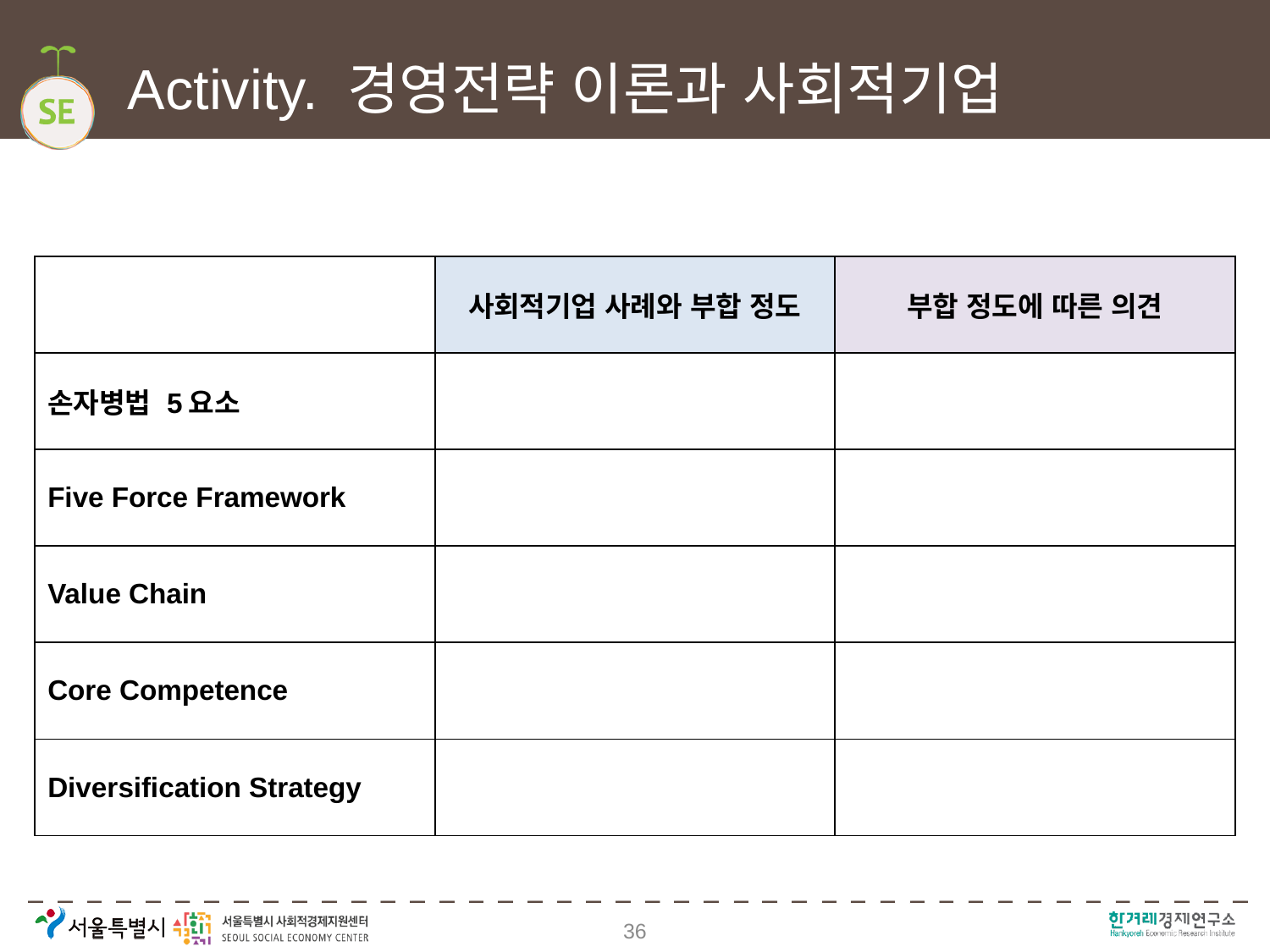

# Activity. 경영전략 이론과 사회적기업
|  | 사회적기업 사례와 부합 정도 | 부합 정도에 따른 의견 |
| --- | --- | --- |
| 손자병법 5요소 |  |  |
| Five Force Framework |  |  |
| Value Chain |  |  |
| Core Competence |  |  |
| Diversification Strategy |  |  |
36